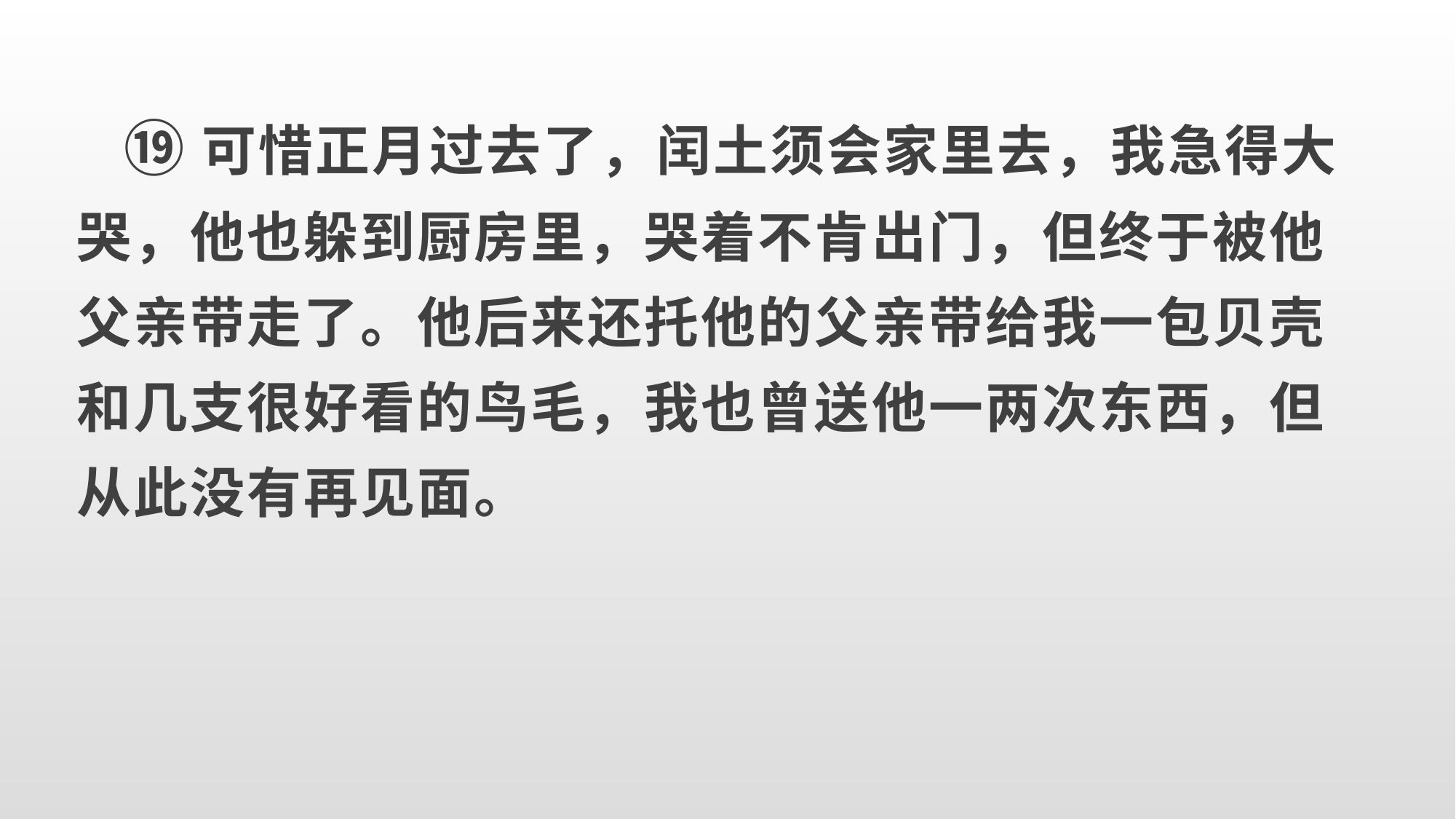

⑲可惜正月过去了，闰土须会家里去，我急得大哭，他也躲到厨房里，哭着不肯出门，但终于被他父亲带走了。他后来还托他的父亲带给我一包贝壳和几支很好看的鸟毛，我也曾送他一两次东西，但从此没有再见面。